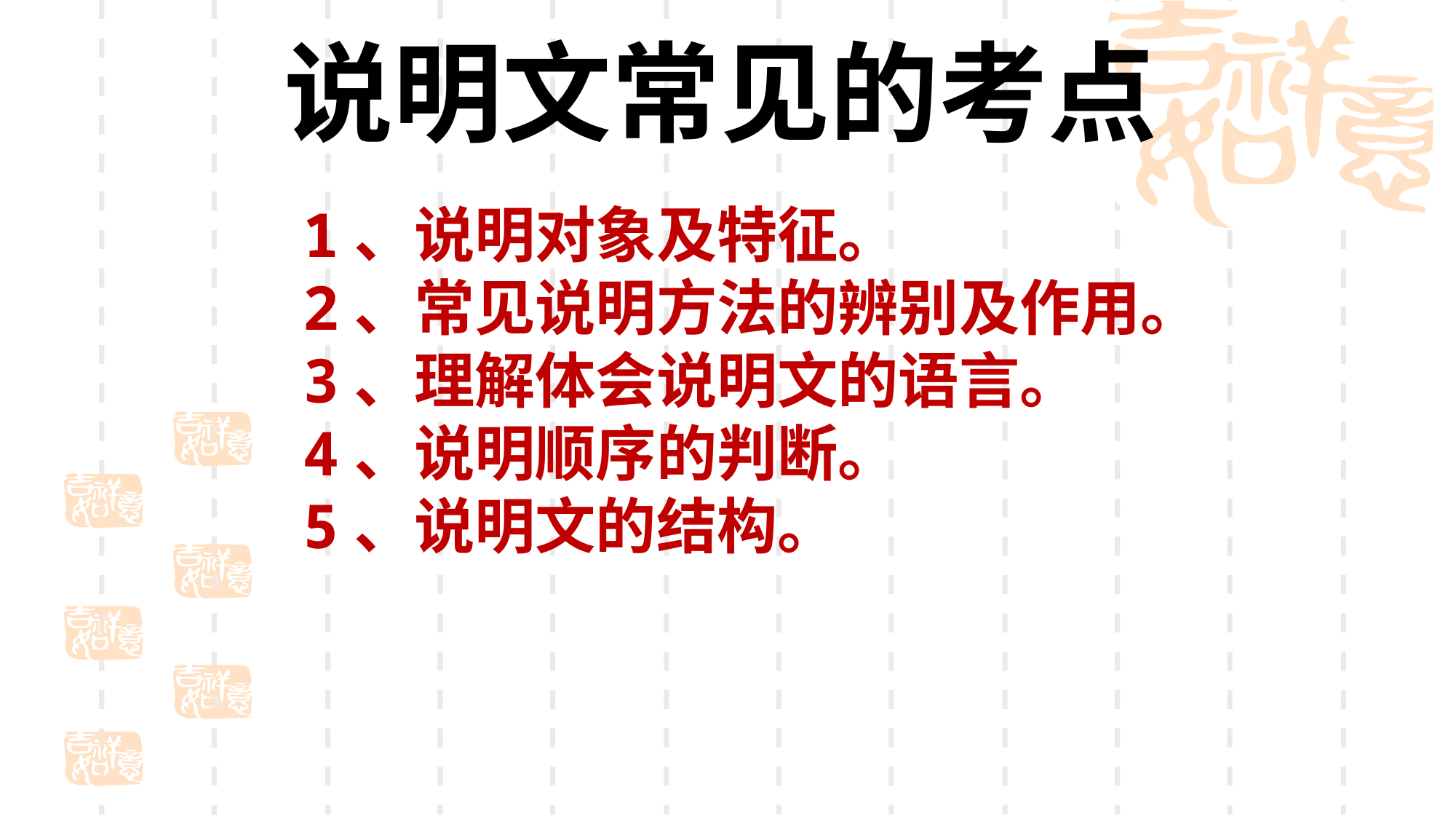

说明文常见的考点
1、说明对象及特征。
2、常见说明方法的辨别及作用。
3、理解体会说明文的语言。
4、说明顺序的判断。
5、说明文的结构。